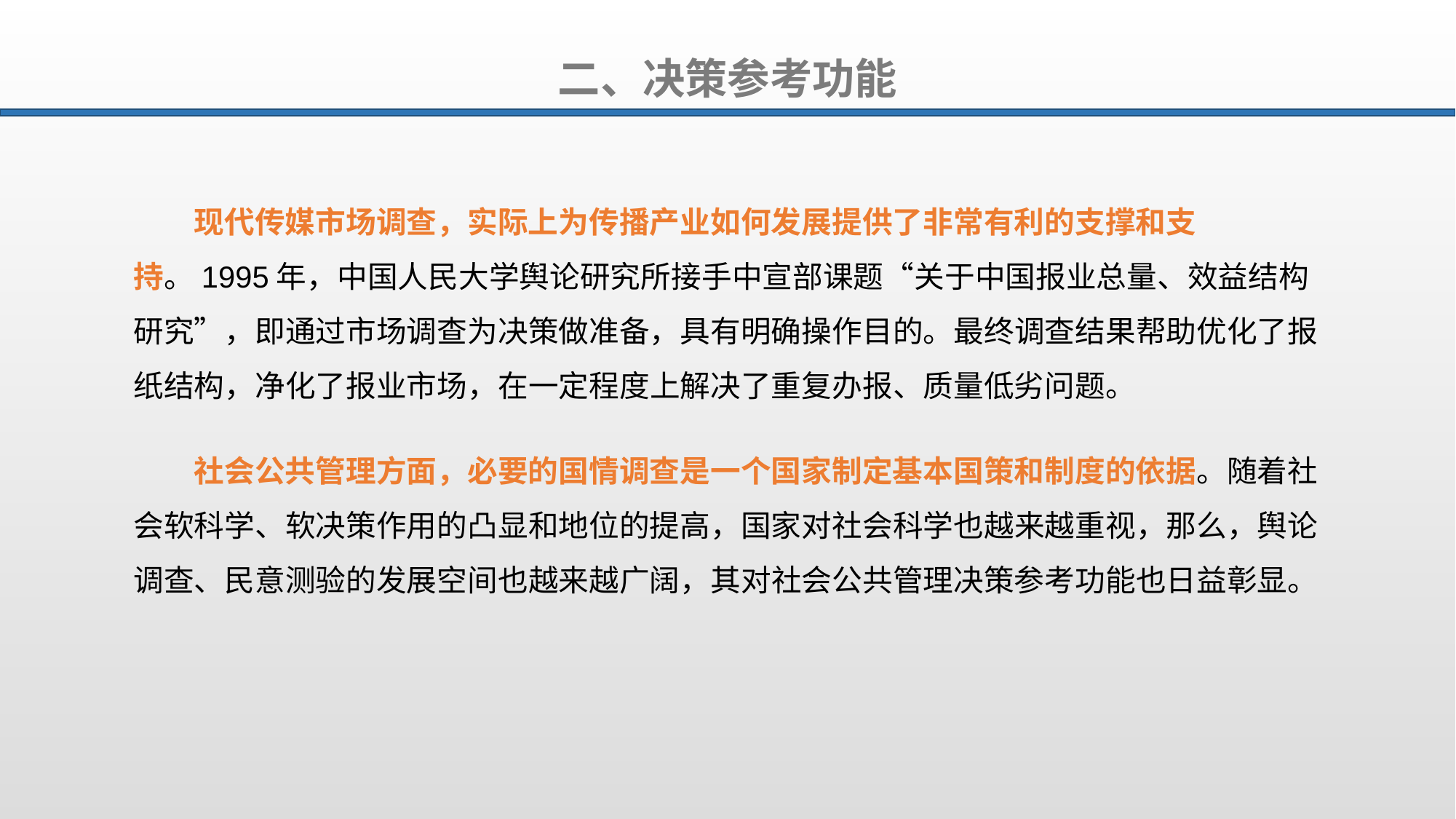

二、决策参考功能

现代传媒市场调查，实际上为传播产业如何发展提供了非常有利的支撑和支持。1995年，中国人民大学舆论研究所接手中宣部课题“关于中国报业总量、效益结构研究”，即通过市场调查为决策做准备，具有明确操作目的。最终调查结果帮助优化了报纸结构，净化了报业市场，在一定程度上解决了重复办报、质量低劣问题。
社会公共管理方面，必要的国情调查是一个国家制定基本国策和制度的依据。随着社会软科学、软决策作用的凸显和地位的提高，国家对社会科学也越来越重视，那么，舆论调查、民意测验的发展空间也越来越广阔，其对社会公共管理决策参考功能也日益彰显。